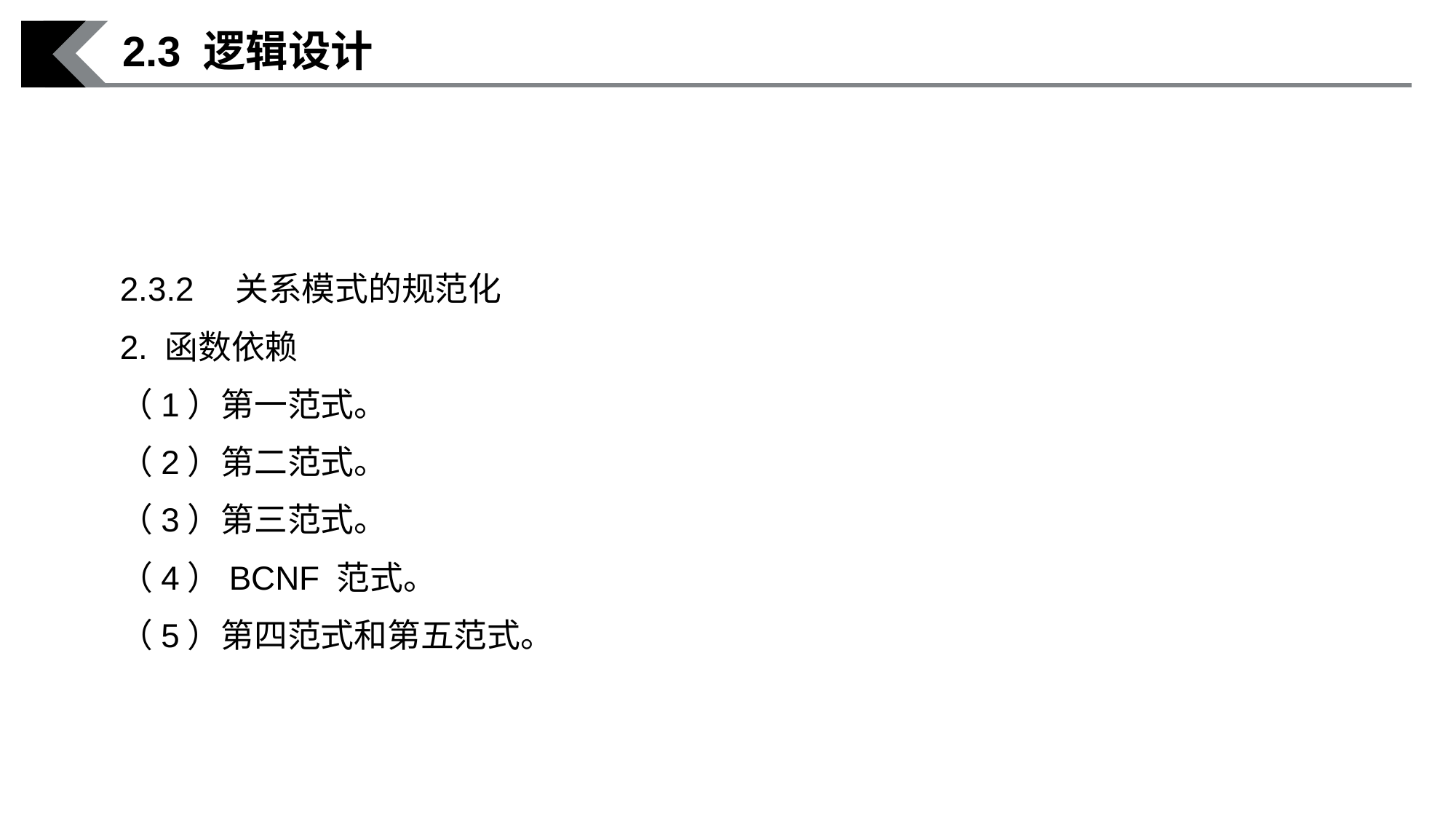

2.3 逻辑设计
2.3.2　关系模式的规范化
2. 函数依赖
（1）第一范式。
（2）第二范式。
（3）第三范式。
（4）BCNF 范式。
（5）第四范式和第五范式。